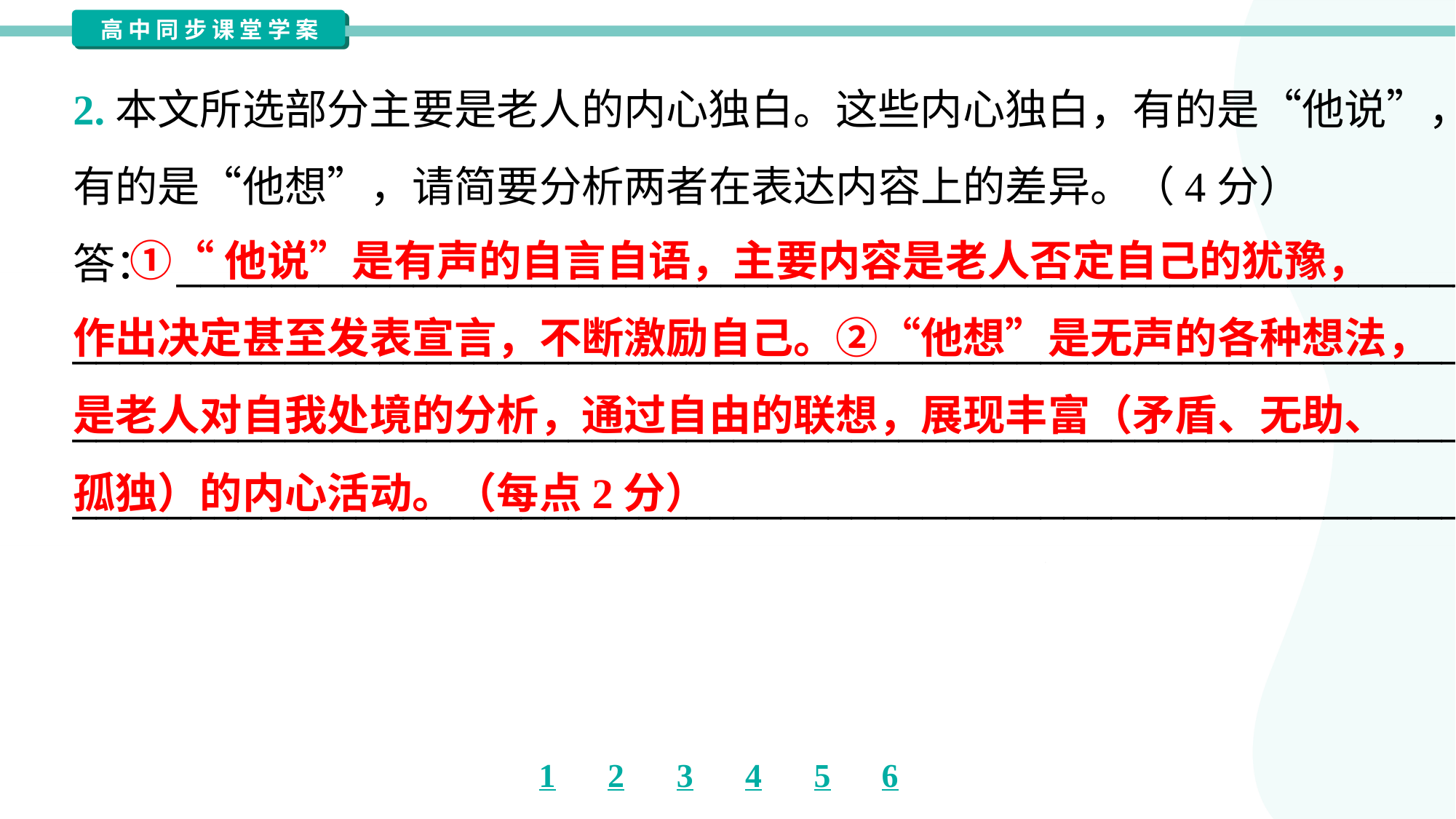

2.本文所选部分主要是老人的内心独白。这些内心独白，有的是“他说”，
有的是“他想”，请简要分析两者在表达内容上的差异。（4分）
答： ________________________________________________________
_____________________________________________________________
_____________________________________________________________
_____________________________________________________________
      ①“他说”是有声的自言自语，主要内容是老人否定自己的犹豫，
作出决定甚至发表宣言，不断激励自己。②“他想”是无声的各种想法，
是老人对自我处境的分析，通过自由的联想，展现丰富（矛盾、无助、
孤独）的内心活动。（每点2分）